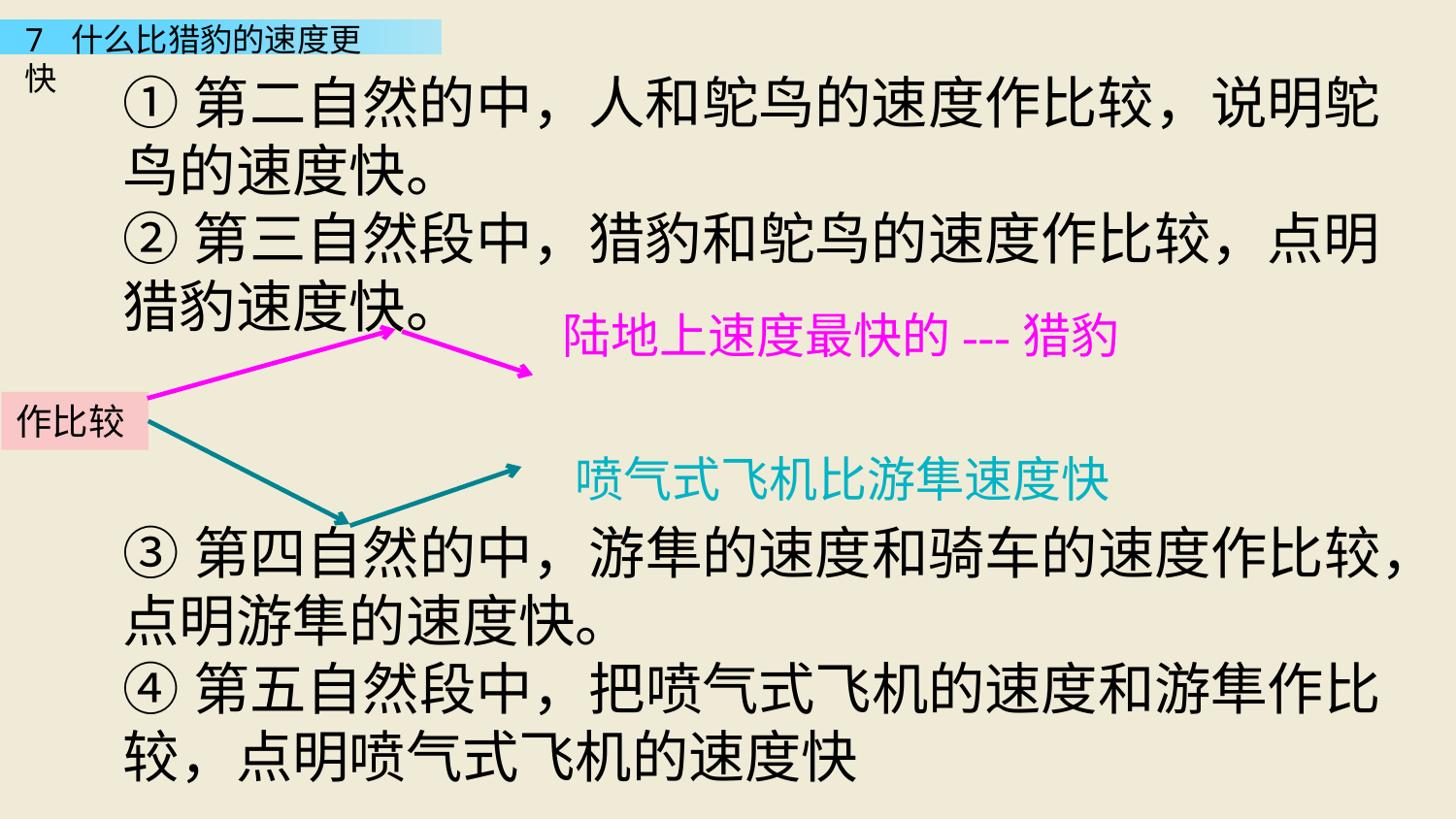

①第二自然的中，人和鸵鸟的速度作比较，说明鸵鸟的速度快。
②第三自然段中，猎豹和鸵鸟的速度作比较，点明猎豹速度快。
陆地上速度最快的---猎豹
作比较
喷气式飞机比游隼速度快
③第四自然的中，游隼的速度和骑车的速度作比较，点明游隼的速度快。
④第五自然段中，把喷气式飞机的速度和游隼作比较，点明喷气式飞机的速度快